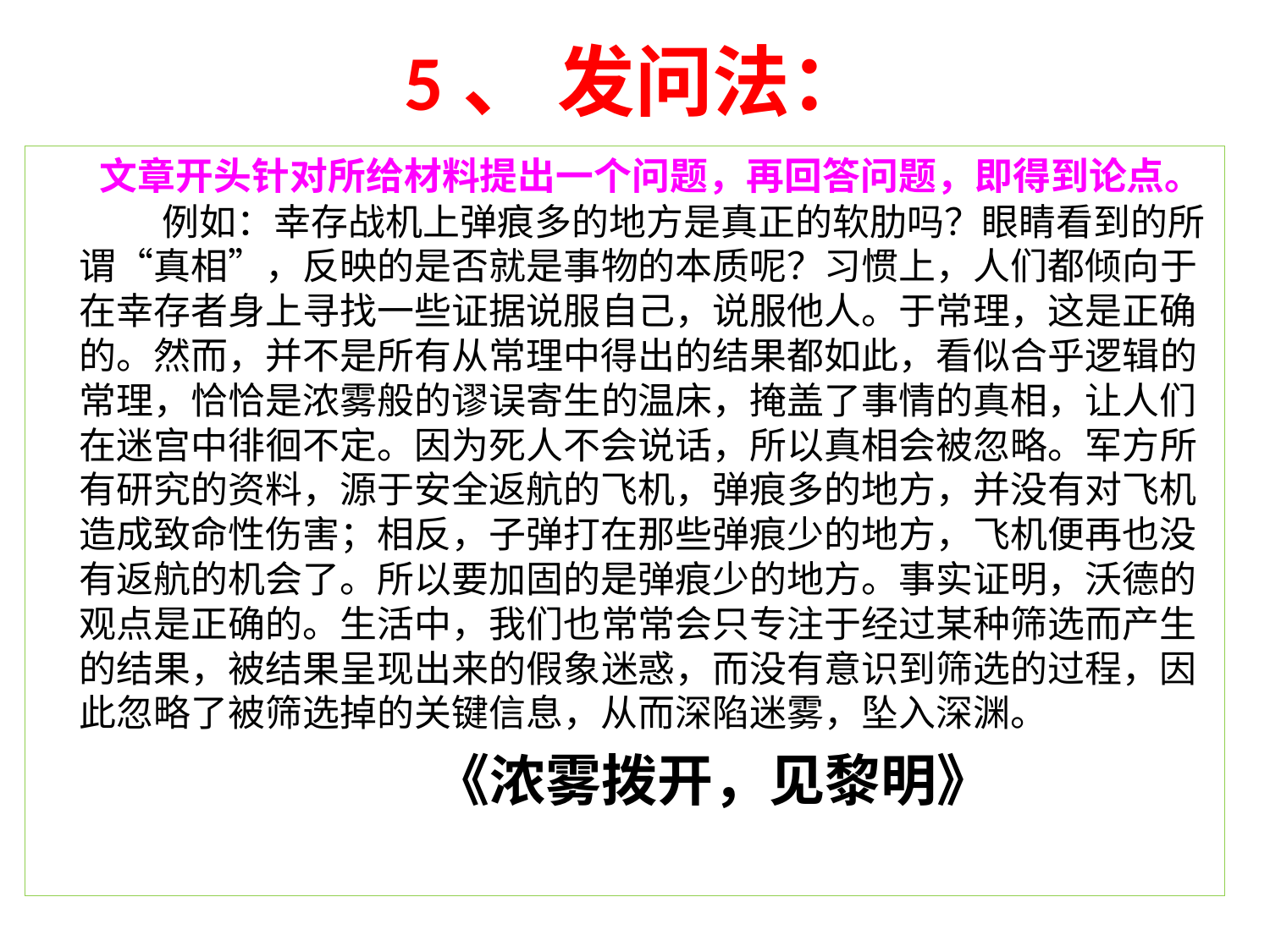

# 5、 发问法：
           文章开头针对所给材料提出一个问题，再回答问题，即得到论点。
          例如：幸存战机上弹痕多的地方是真正的软肋吗？眼睛看到的所谓“真相”，反映的是否就是事物的本质呢？习惯上，人们都倾向于在幸存者身上寻找一些证据说服自己，说服他人。于常理，这是正确的。然而，并不是所有从常理中得出的结果都如此，看似合乎逻辑的常理，恰恰是浓雾般的谬误寄生的温床，掩盖了事情的真相，让人们在迷宫中徘徊不定。因为死人不会说话，所以真相会被忽略。军方所有研究的资料，源于安全返航的飞机，弹痕多的地方，并没有对飞机造成致命性伤害；相反，子弹打在那些弹痕少的地方，飞机便再也没有返航的机会了。所以要加固的是弹痕少的地方。事实证明，沃德的观点是正确的。生活中，我们也常常会只专注于经过某种筛选而产生的结果，被结果呈现出来的假象迷惑，而没有意识到筛选的过程，因此忽略了被筛选掉的关键信息，从而深陷迷雾，坠入深渊。
                               《浓雾拨开，见黎明》